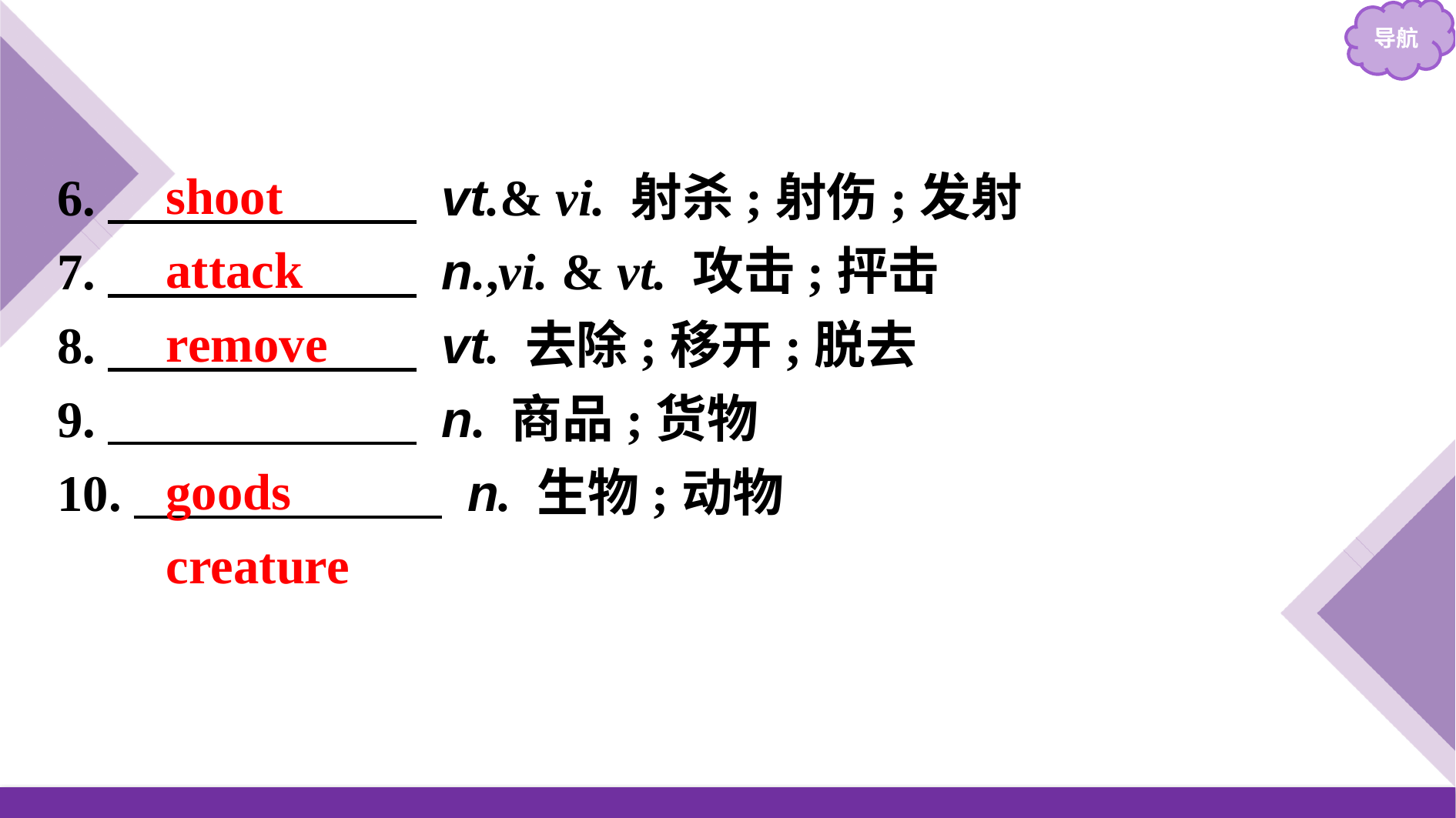

shoot
attack
remove
goods
creature
6.　　　　　　 vt.& vi. 射杀;射伤;发射
7.　　　　　　 n.,vi. & vt. 攻击;抨击
8.　　　　　　 vt. 去除;移开;脱去
9.　　　　　　 n. 商品;货物
10.　　　　　　 n. 生物;动物